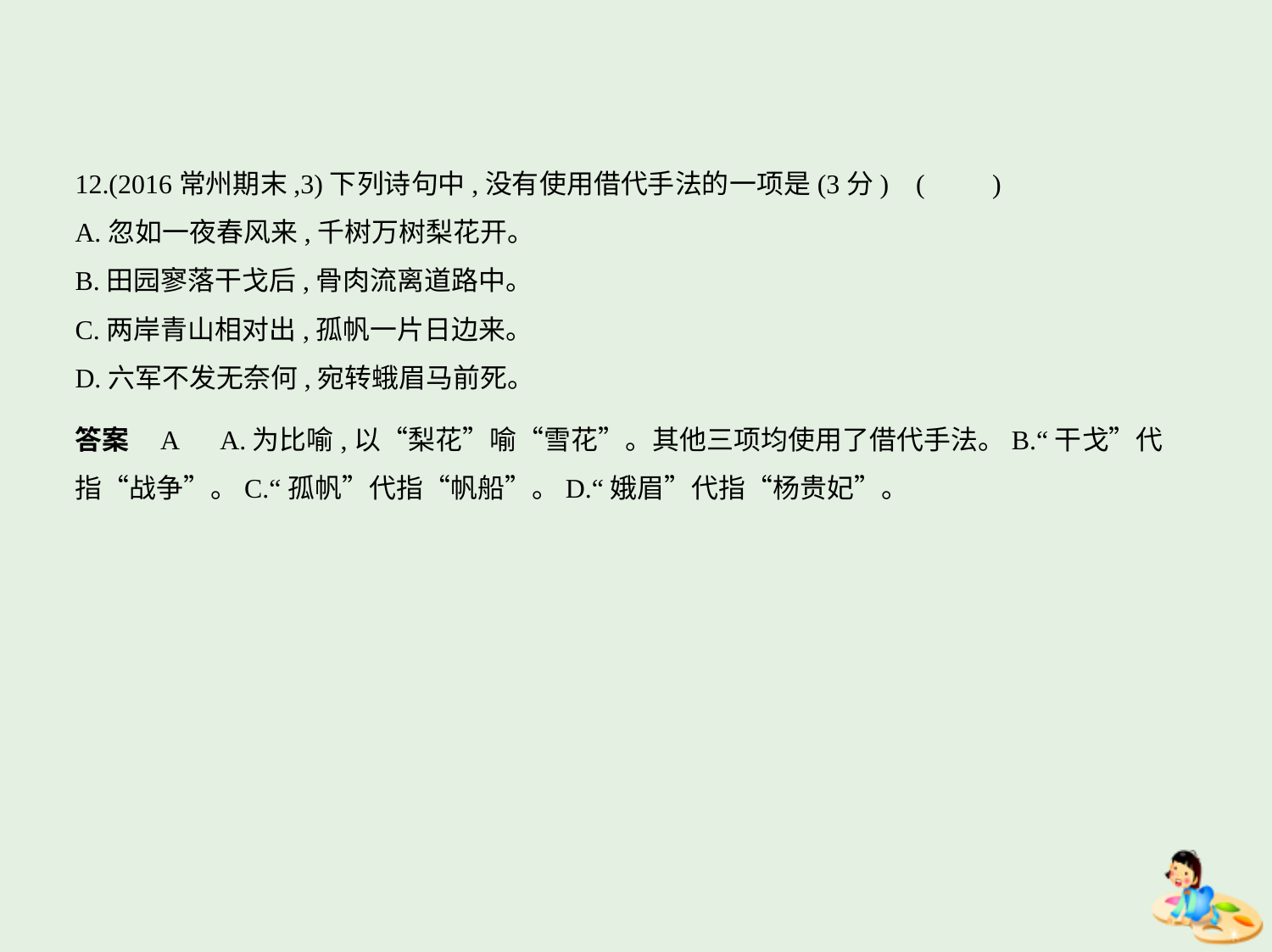

12.(2016常州期末,3)下列诗句中,没有使用借代手法的一项是(3分) (　　)
A.忽如一夜春风来,千树万树梨花开。
B.田园寥落干戈后,骨肉流离道路中。
C.两岸青山相对出,孤帆一片日边来。
D.六军不发无奈何,宛转蛾眉马前死。
答案    A　A.为比喻,以“梨花”喻“雪花”。其他三项均使用了借代手法。B.“干戈”代
指“战争”。C.“孤帆”代指“帆船”。D.“娥眉”代指“杨贵妃”。